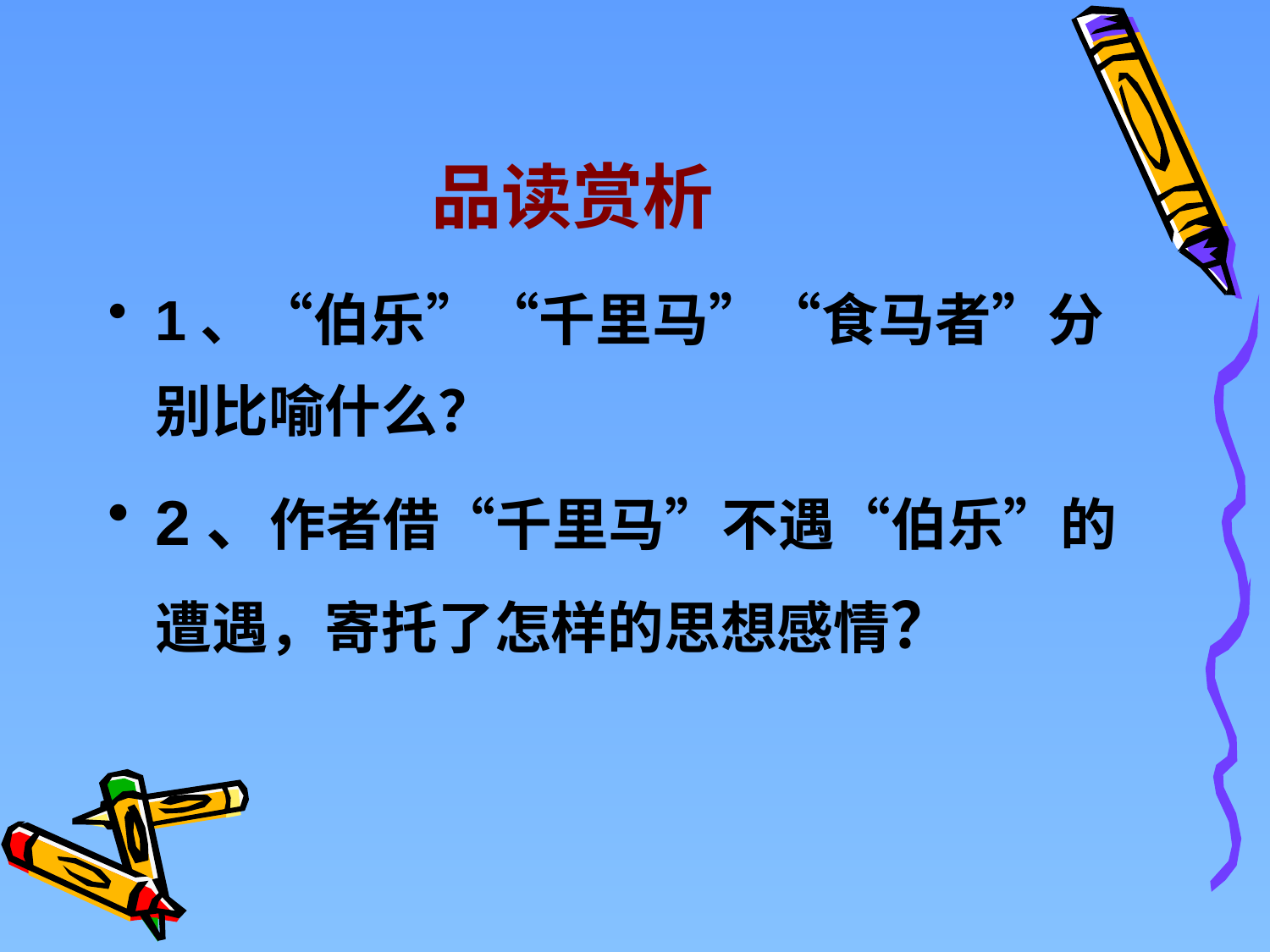

# 品读赏析
1、“伯乐”“千里马”“食马者”分别比喻什么？
2、作者借“千里马”不遇“伯乐”的遭遇，寄托了怎样的思想感情？